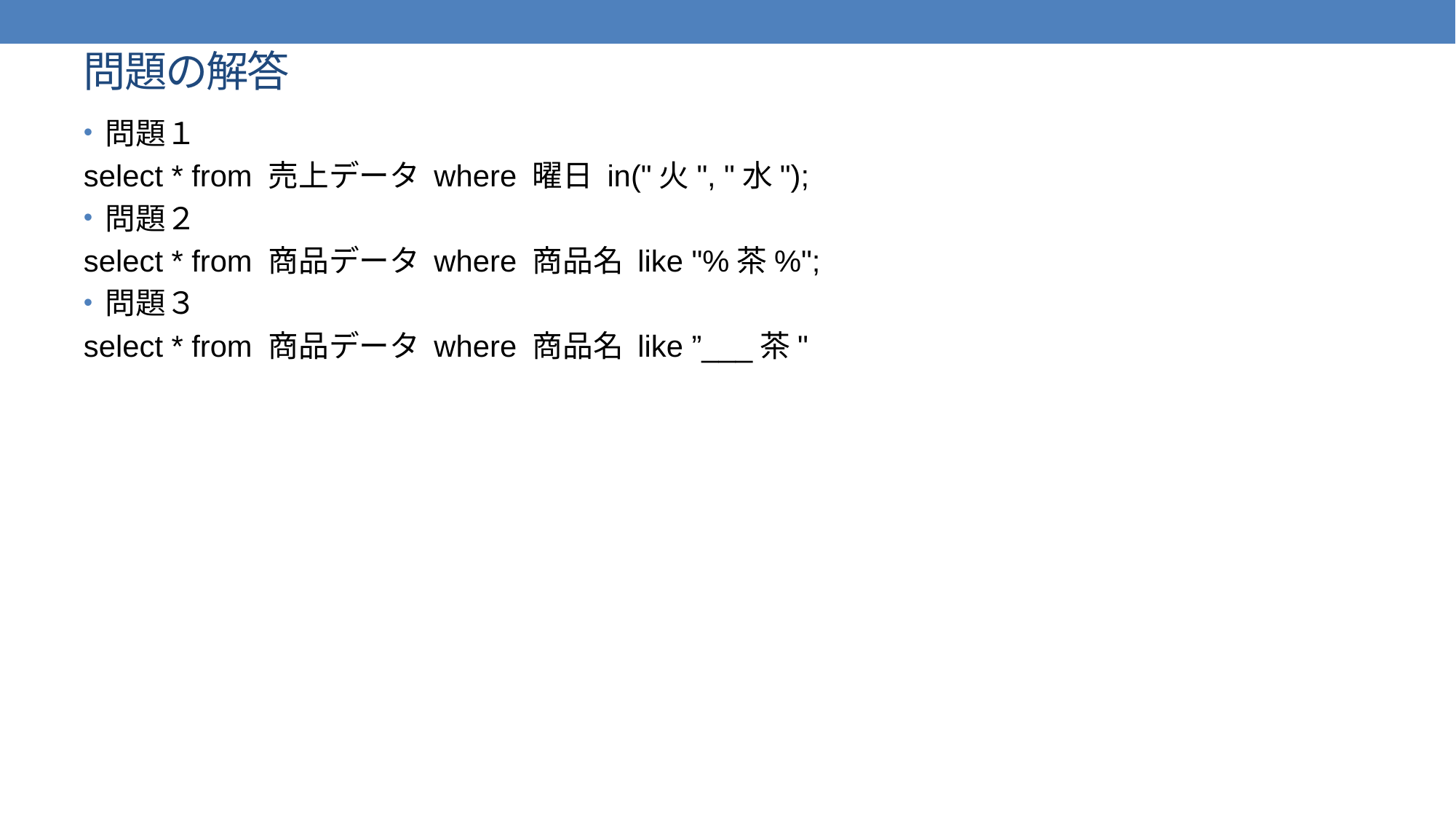

# 問題の解答
問題１
select * from 売上データ where 曜日 in("火", "水");
問題２
select * from 商品データ where 商品名 like "%茶%";
問題３
select * from 商品データ where 商品名 like ”___茶"